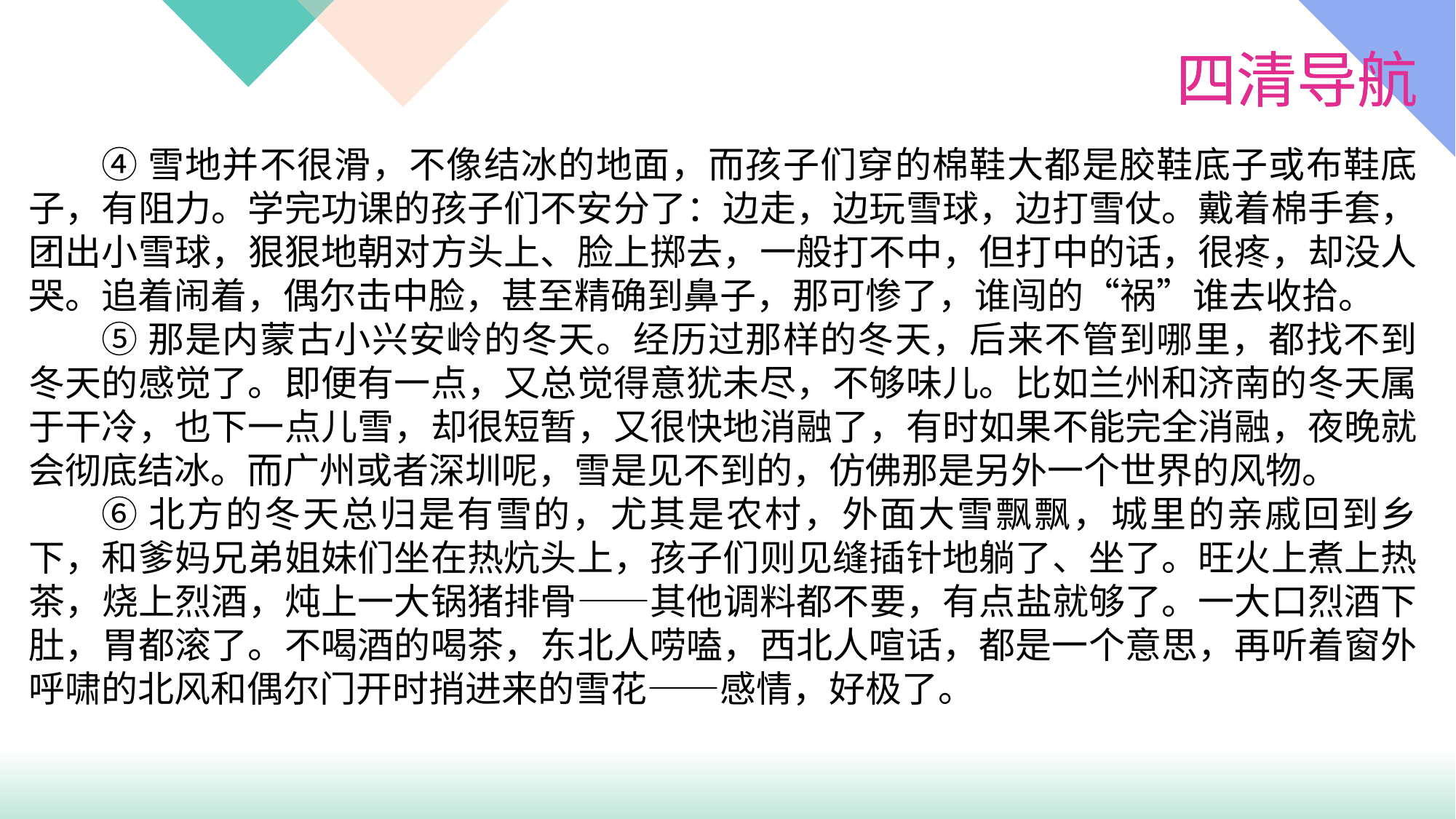

④雪地并不很滑，不像结冰的地面，而孩子们穿的棉鞋大都是胶鞋底子或布鞋底子，有阻力。学完功课的孩子们不安分了：边走，边玩雪球，边打雪仗。戴着棉手套，团出小雪球，狠狠地朝对方头上、脸上掷去，一般打不中，但打中的话，很疼，却没人哭。追着闹着，偶尔击中脸，甚至精确到鼻子，那可惨了，谁闯的“祸”谁去收拾。
⑤那是内蒙古小兴安岭的冬天。经历过那样的冬天，后来不管到哪里，都找不到冬天的感觉了。即便有一点，又总觉得意犹未尽，不够味儿。比如兰州和济南的冬天属于干冷，也下一点儿雪，却很短暂，又很快地消融了，有时如果不能完全消融，夜晚就会彻底结冰。而广州或者深圳呢，雪是见不到的，仿佛那是另外一个世界的风物。
⑥北方的冬天总归是有雪的，尤其是农村，外面大雪飘飘，城里的亲戚回到乡下，和爹妈兄弟姐妹们坐在热炕头上，孩子们则见缝插针地躺了、坐了。旺火上煮上热茶，烧上烈酒，炖上一大锅猪排骨——其他调料都不要，有点盐就够了。一大口烈酒下肚，胃都滚了。不喝酒的喝茶，东北人唠嗑，西北人喧话，都是一个意思，再听着窗外呼啸的北风和偶尔门开时捎进来的雪花——感情，好极了。